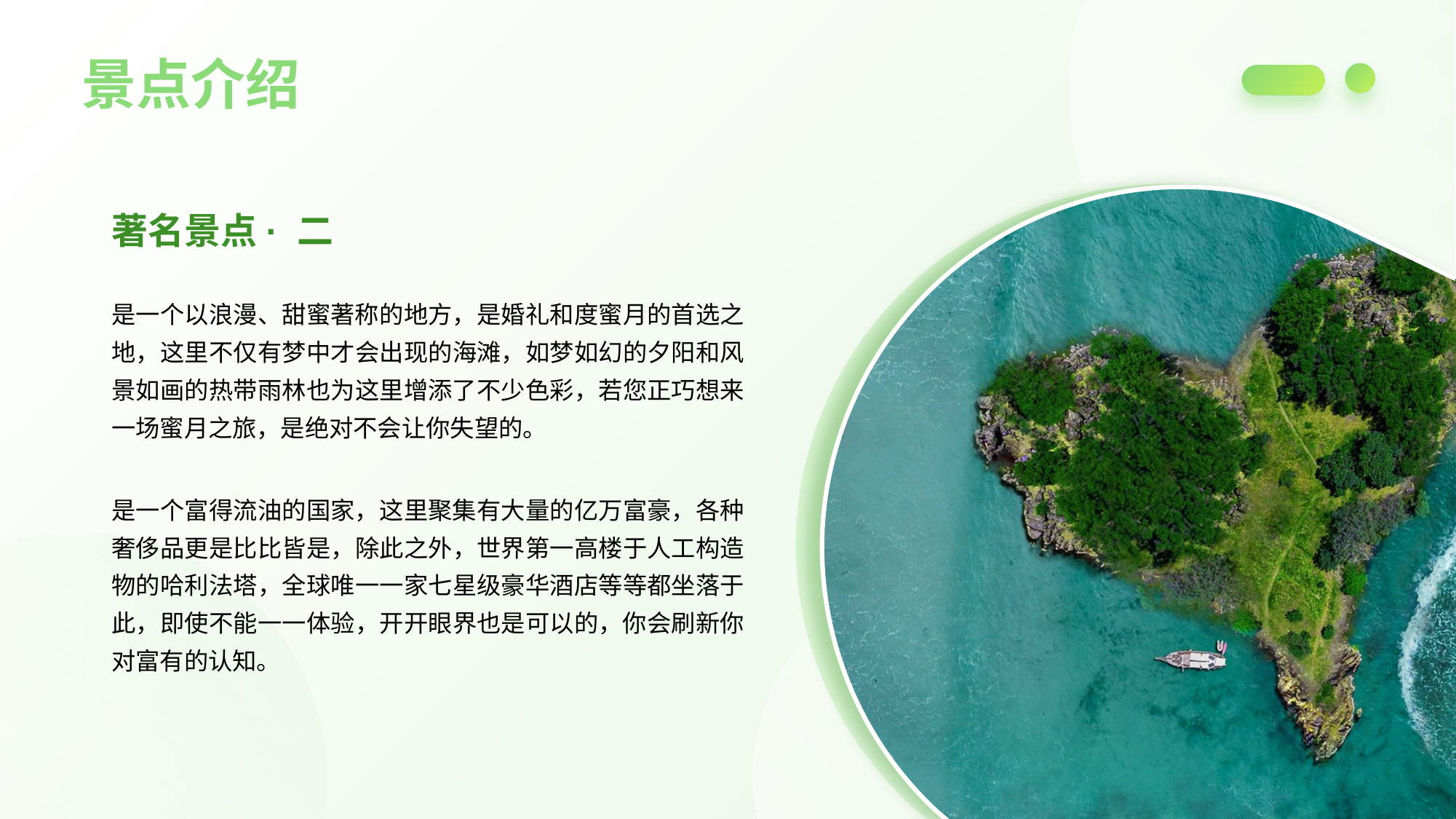

景点介绍

著名景点· 二
是一个以浪漫、甜蜜著称的地方，是婚礼和度蜜月的首选之地，这里不仅有梦中才会出现的海滩，如梦如幻的夕阳和风景如画的热带雨林也为这里增添了不少色彩，若您正巧想来一场蜜月之旅，是绝对不会让你失望的。
是一个富得流油的国家，这里聚集有大量的亿万富豪，各种奢侈品更是比比皆是，除此之外，世界第一高楼于人工构造物的哈利法塔，全球唯一一家七星级豪华酒店等等都坐落于此，即使不能一一体验，开开眼界也是可以的，你会刷新你对富有的认知。
13